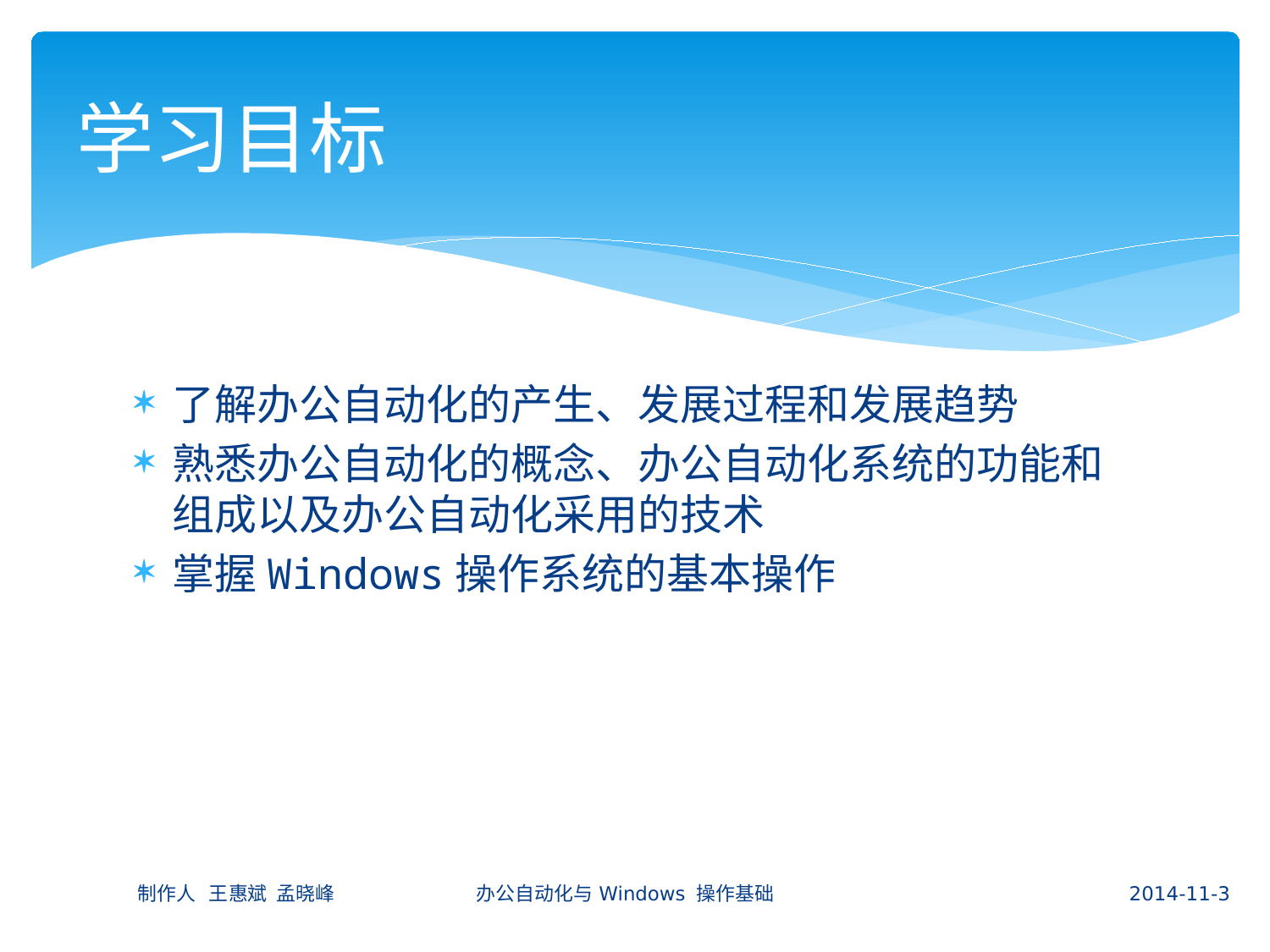

# 学习目标
了解办公自动化的产生、发展过程和发展趋势
熟悉办公自动化的概念、办公自动化系统的功能和组成以及办公自动化采用的技术
掌握Windows操作系统的基本操作
制作人   王惠斌  孟晓峰                                办公自动化与Windows 操作基础
2014-11-3